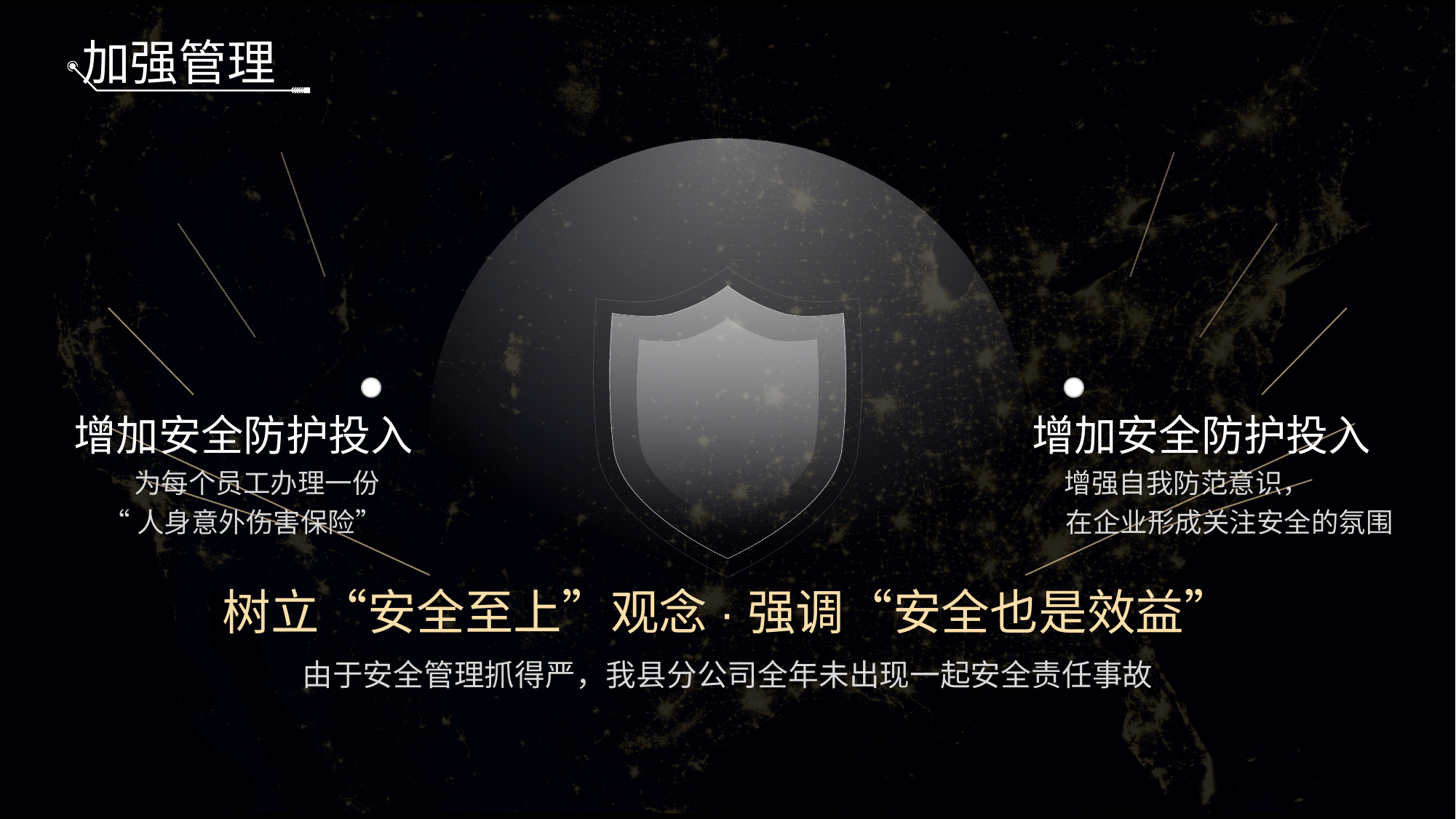

加强管理

增加安全防护投入
增加安全防护投入

为每个员工办理一份
增强自我防范意识，
“人身意外伤害保险”
在企业形成关注安全的氛围

树立“安全至上”观念·强调“安全也是效益”
由于安全管理抓得严，我县分公司全年未出现一起安全责任事故